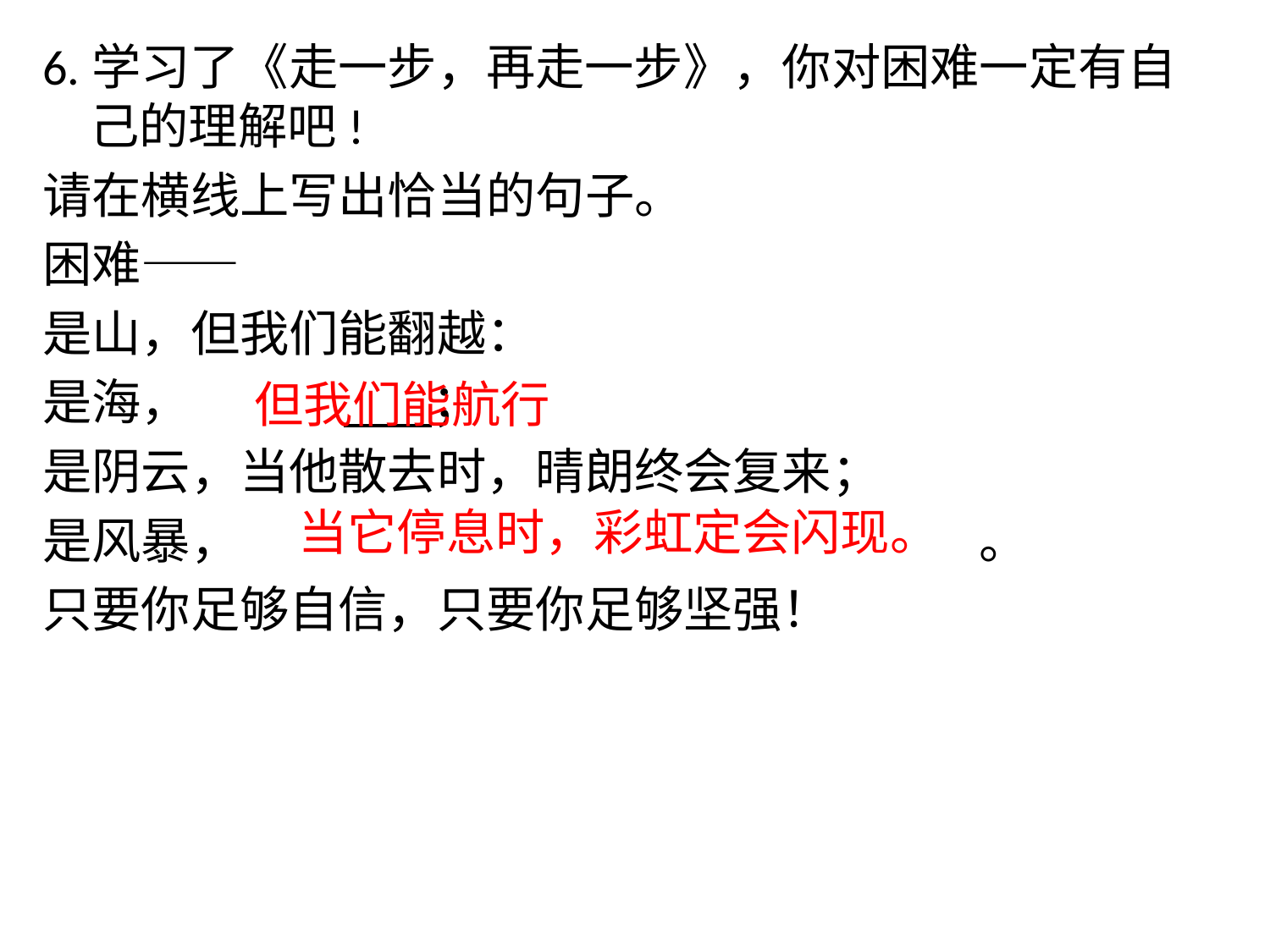

6.学习了《走一步，再走一步》，你对困难一定有自己的理解吧!
请在横线上写出恰当的句子。
困难——
是山，但我们能翻越：
是海，		        ；
是阴云，当他散去时，晴朗终会复来；
是风暴，						。
只要你足够自信，只要你足够坚强！

		     但我们能航行
		         当它停息时，彩虹定会闪现。